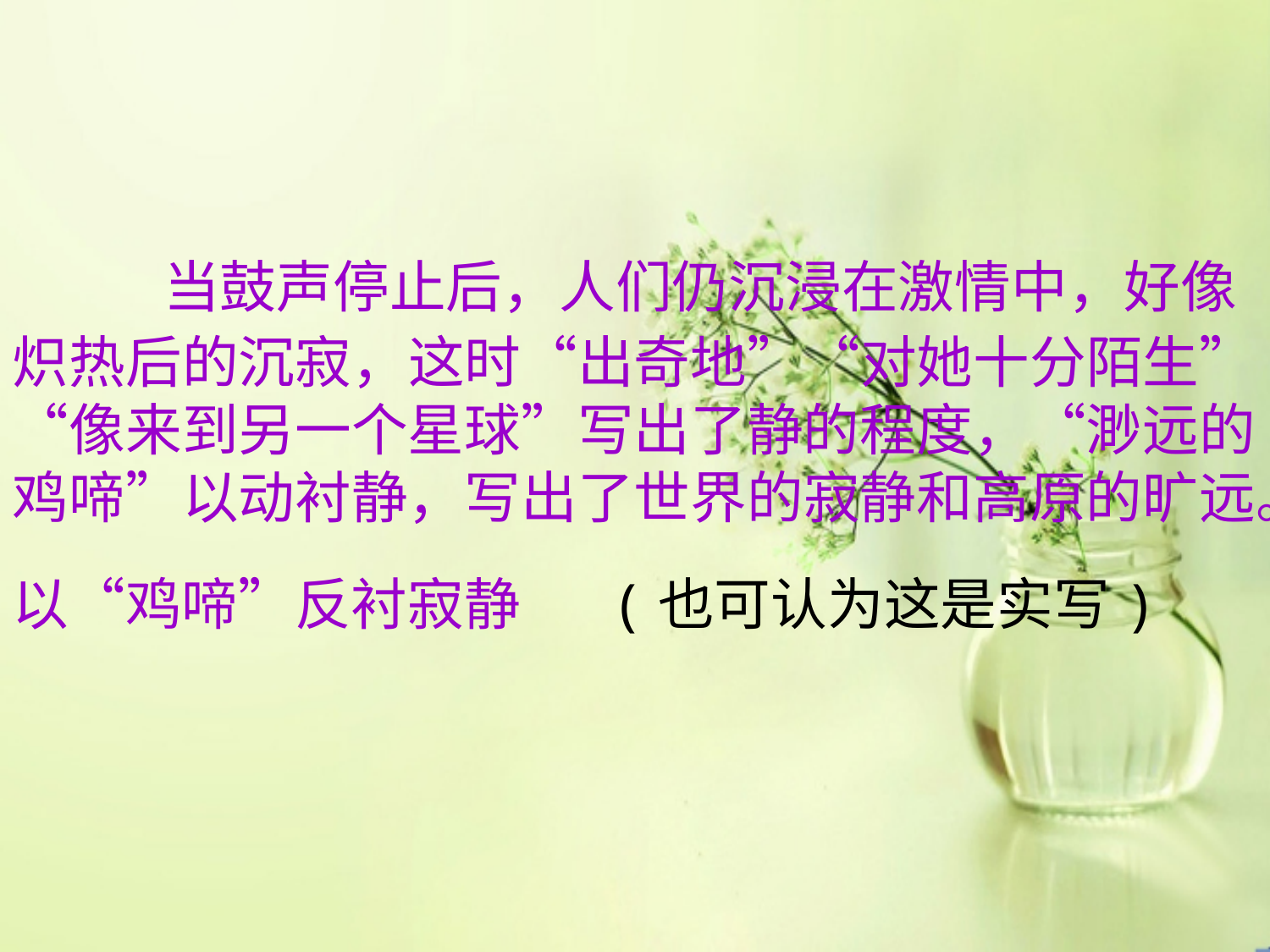

当鼓声停止后，人们仍沉浸在激情中，好像炽热后的沉寂，这时“出奇地”“对她十分陌生”“像来到另一个星球”写出了静的程度，“渺远的鸡啼”以动衬静，写出了世界的寂静和高原的旷远。
以“鸡啼”反衬寂静      (也可认为这是实写)